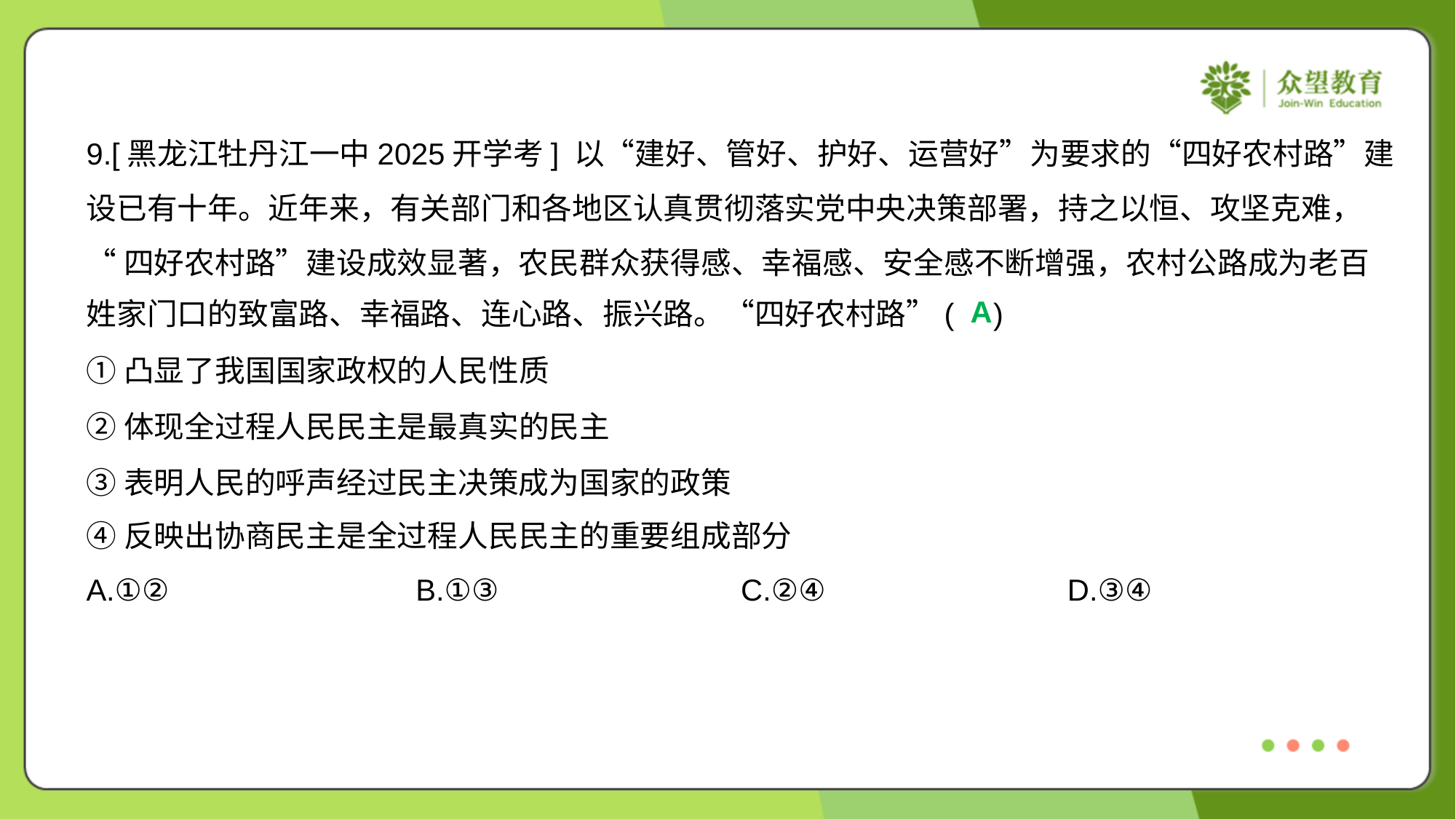

9.[黑龙江牡丹江一中2025开学考] 以“建好、管好、护好、运营好”为要求的“四好农村路”建
设已有十年。近年来，有关部门和各地区认真贯彻落实党中央决策部署，持之以恒、攻坚克难，
“四好农村路”建设成效显著，农民群众获得感、幸福感、安全感不断增强，农村公路成为老百
姓家门口的致富路、幸福路、连心路、振兴路。“四好农村路”(     )
A
①凸显了我国国家政权的人民性质
②体现全过程人民民主是最真实的民主
③表明人民的呼声经过民主决策成为国家的政策
④反映出协商民主是全过程人民民主的重要组成部分
A.①②	B.①③	C.②④	D.③④